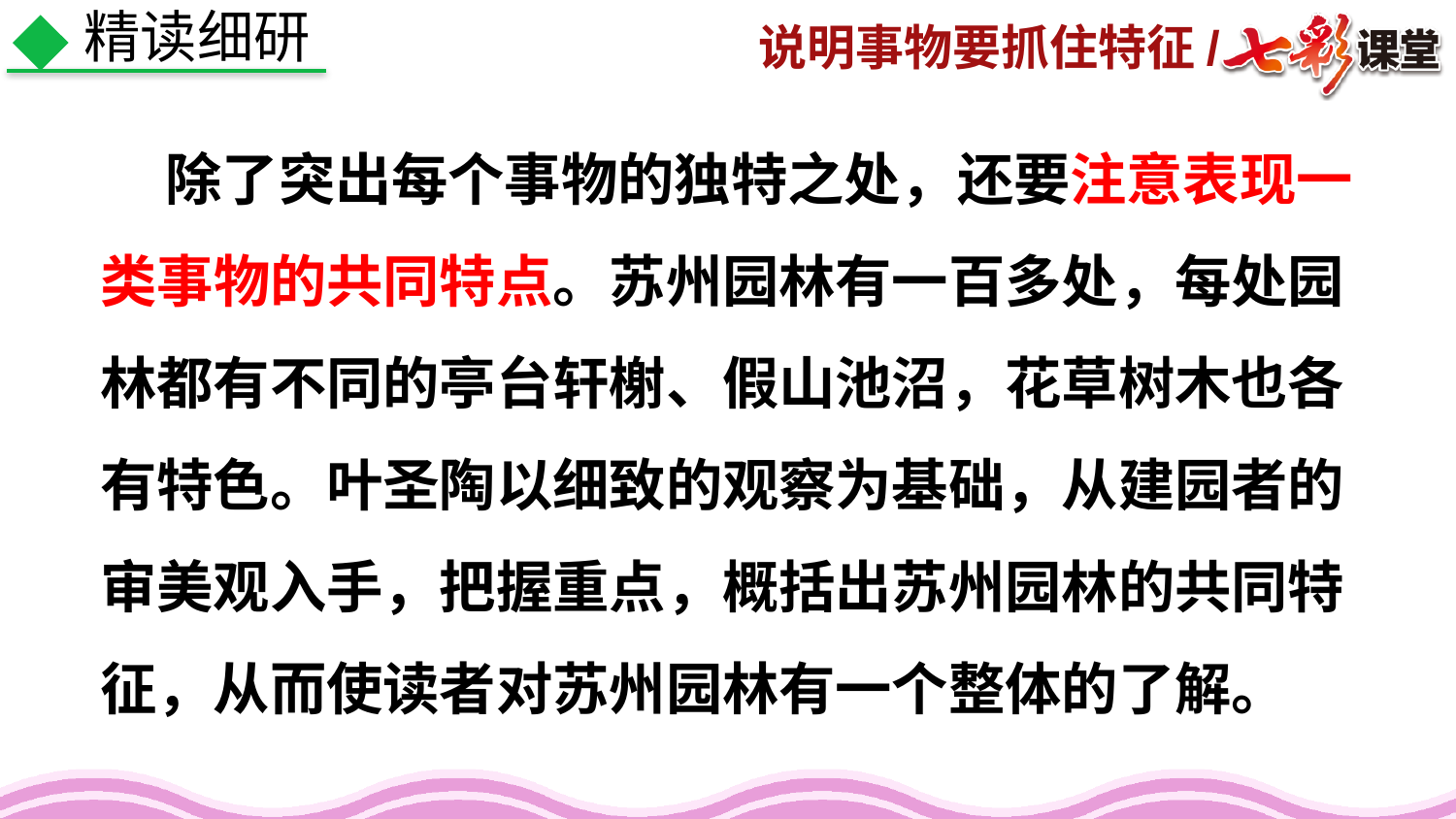

精读细研

    除了突出每个事物的独特之处，还要注意表现一类事物的共同特点。苏州园林有一百多处，每处园林都有不同的亭台轩榭、假山池沼，花草树木也各有特色。叶圣陶以细致的观察为基础，从建园者的审美观入手，把握重点，概括出苏州园林的共同特征，从而使读者对苏州园林有一个整体的了解。